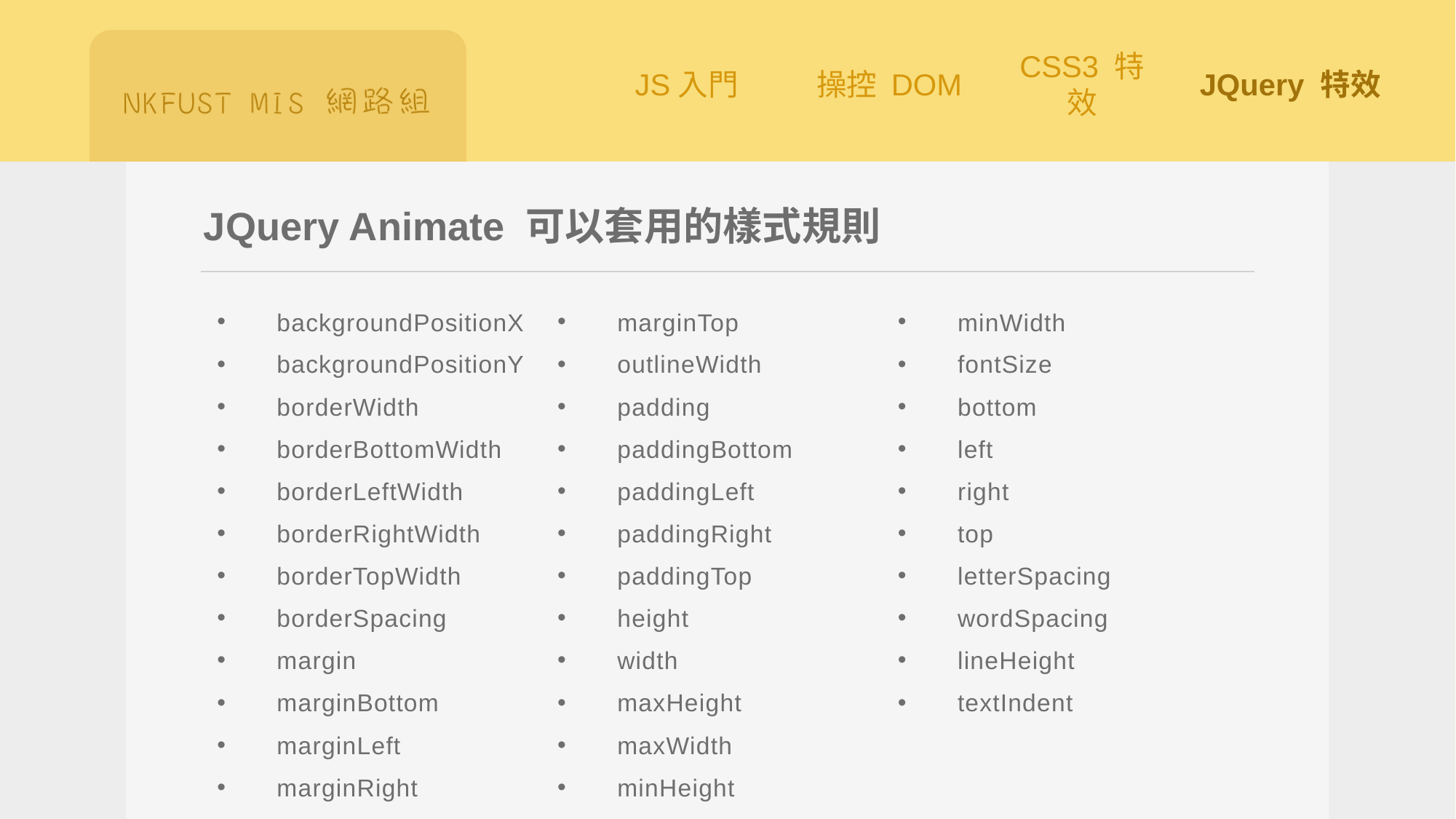

# JQuery Animate 可以套用的樣式規則
    backgroundPositionX
    backgroundPositionY
    borderWidth
    borderBottomWidth
    borderLeftWidth
    borderRightWidth
    borderTopWidth
    borderSpacing
    margin
    marginBottom
    marginLeft
    marginRight
    marginTop
    outlineWidth
    padding
    paddingBottom
    paddingLeft
    paddingRight
    paddingTop
    height
    width
    maxHeight
    maxWidth
    minHeight
    minWidth
    fontSize
    bottom
    left
    right
    top
    letterSpacing
    wordSpacing
    lineHeight
    textIndent